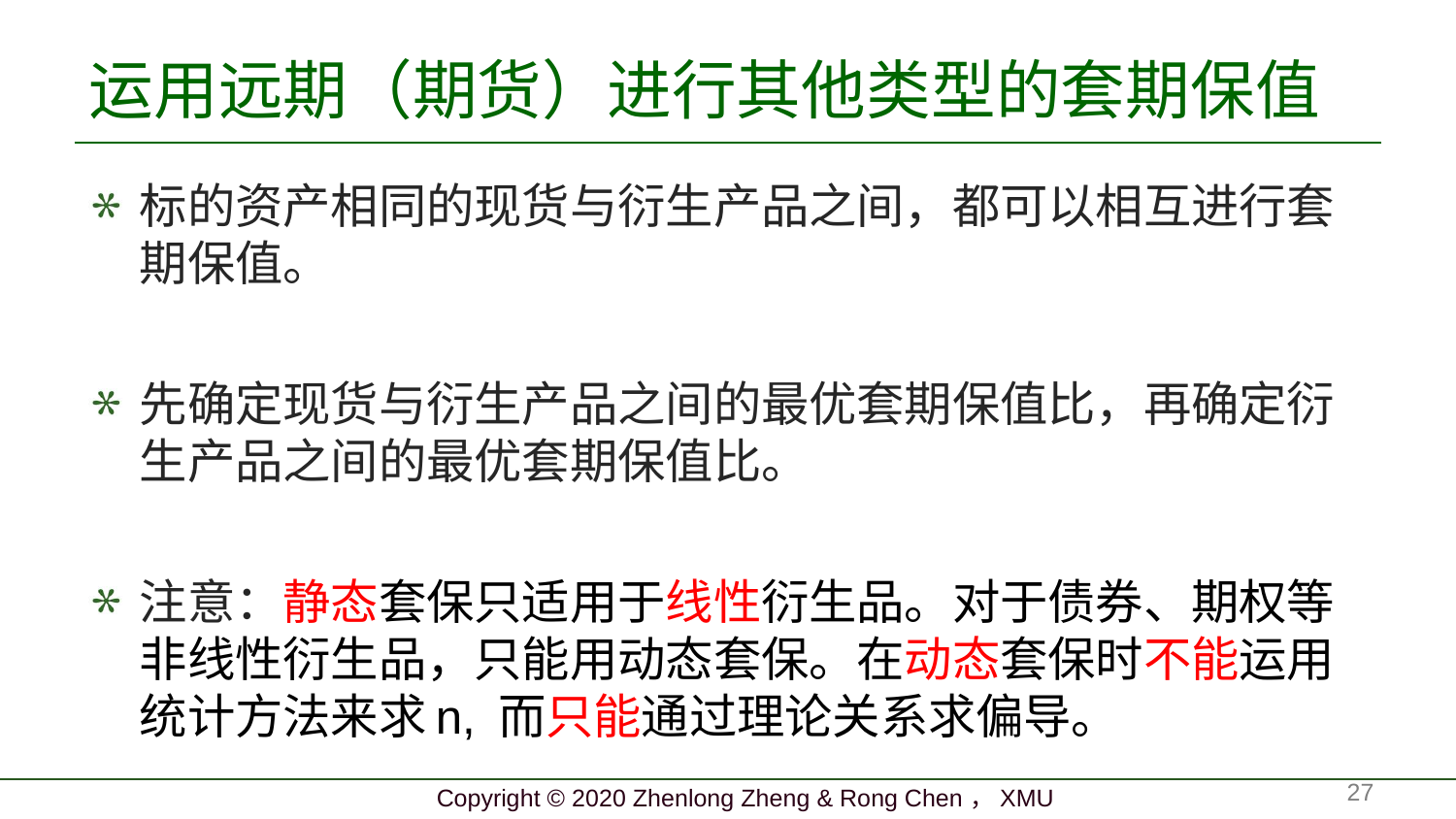

# 运用远期（期货）进行其他类型的套期保值
标的资产相同的现货与衍生产品之间，都可以相互进行套期保值。

先确定现货与衍生产品之间的最优套期保值比，再确定衍生产品之间的最优套期保值比。

注意：静态套保只适用于线性衍生品。对于债券、期权等非线性衍生品，只能用动态套保。在动态套保时不能运用统计方法来求n, 而只能通过理论关系求偏导。
27